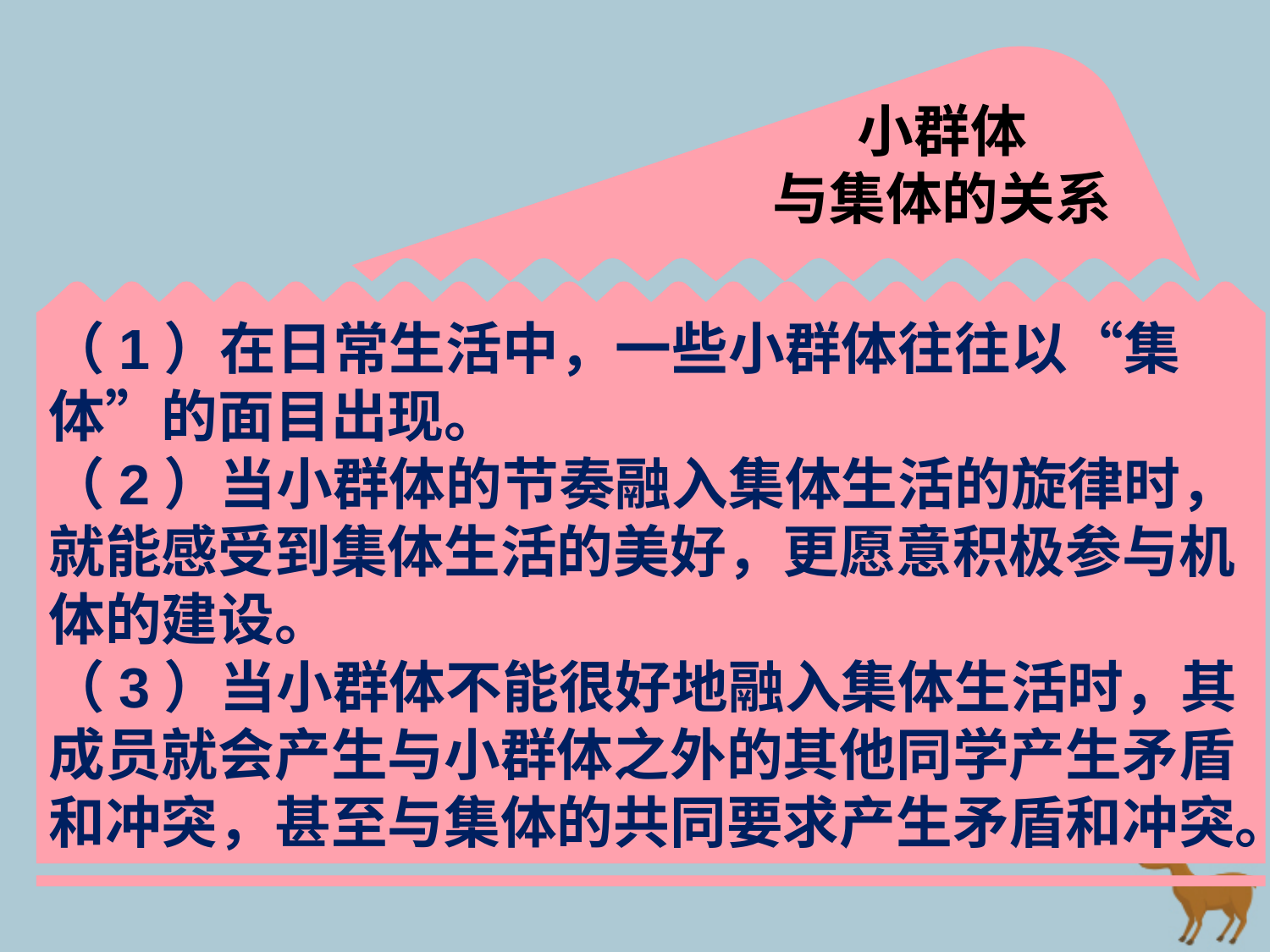

（1）在日常生活中，一些小群体往往以“集体”的面目出现。
（2）当小群体的节奏融入集体生活的旋律时，就能感受到集体生活的美好，更愿意积极参与机体的建设。
（3）当小群体不能很好地融入集体生活时，其成员就会产生与小群体之外的其他同学产生矛盾和冲突，甚至与集体的共同要求产生矛盾和冲突。
小群体
与集体的关系